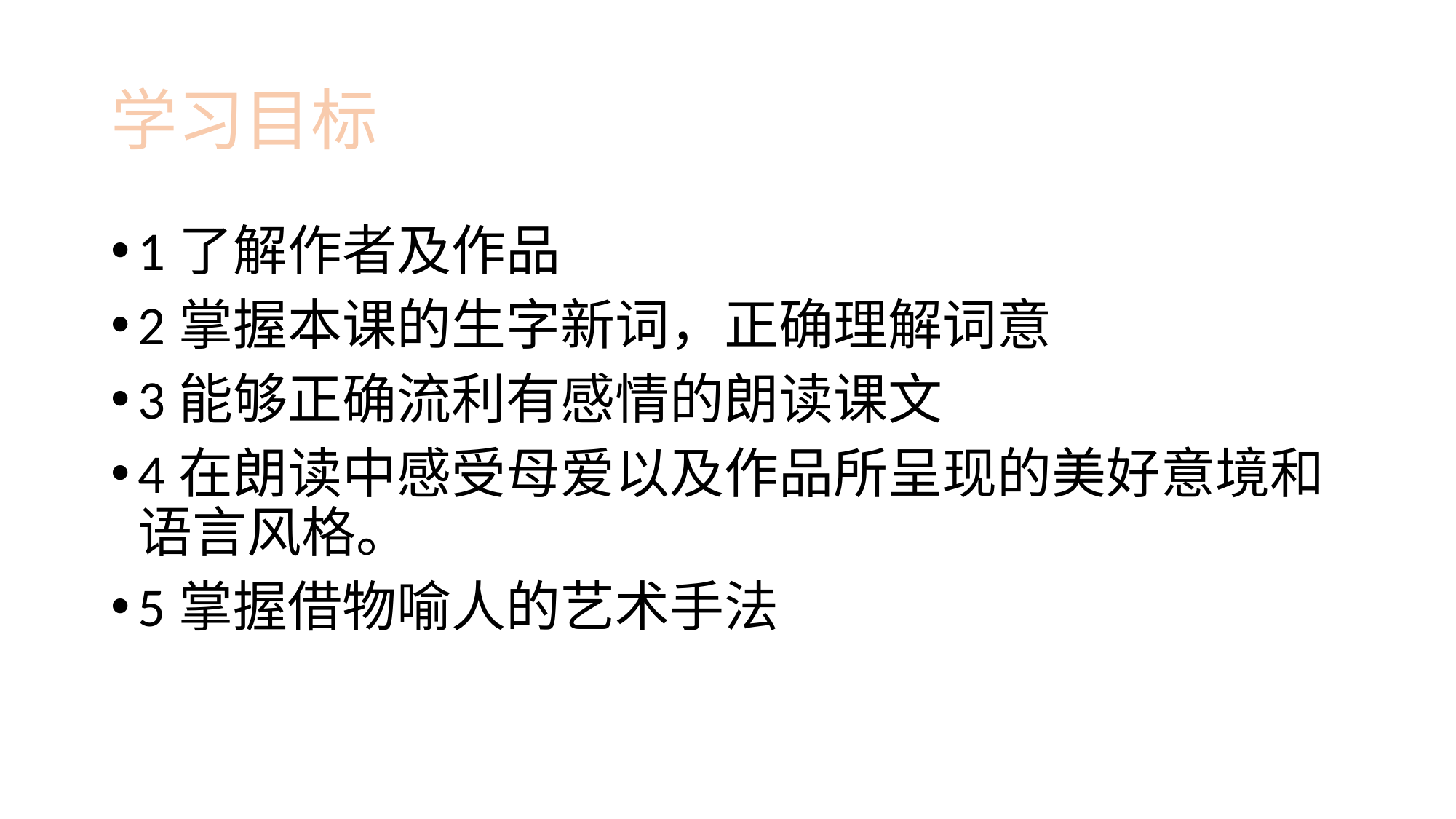

# 学习目标
1了解作者及作品
2掌握本课的生字新词，正确理解词意
3能够正确流利有感情的朗读课文
4在朗读中感受母爱以及作品所呈现的美好意境和语言风格。
5掌握借物喻人的艺术手法